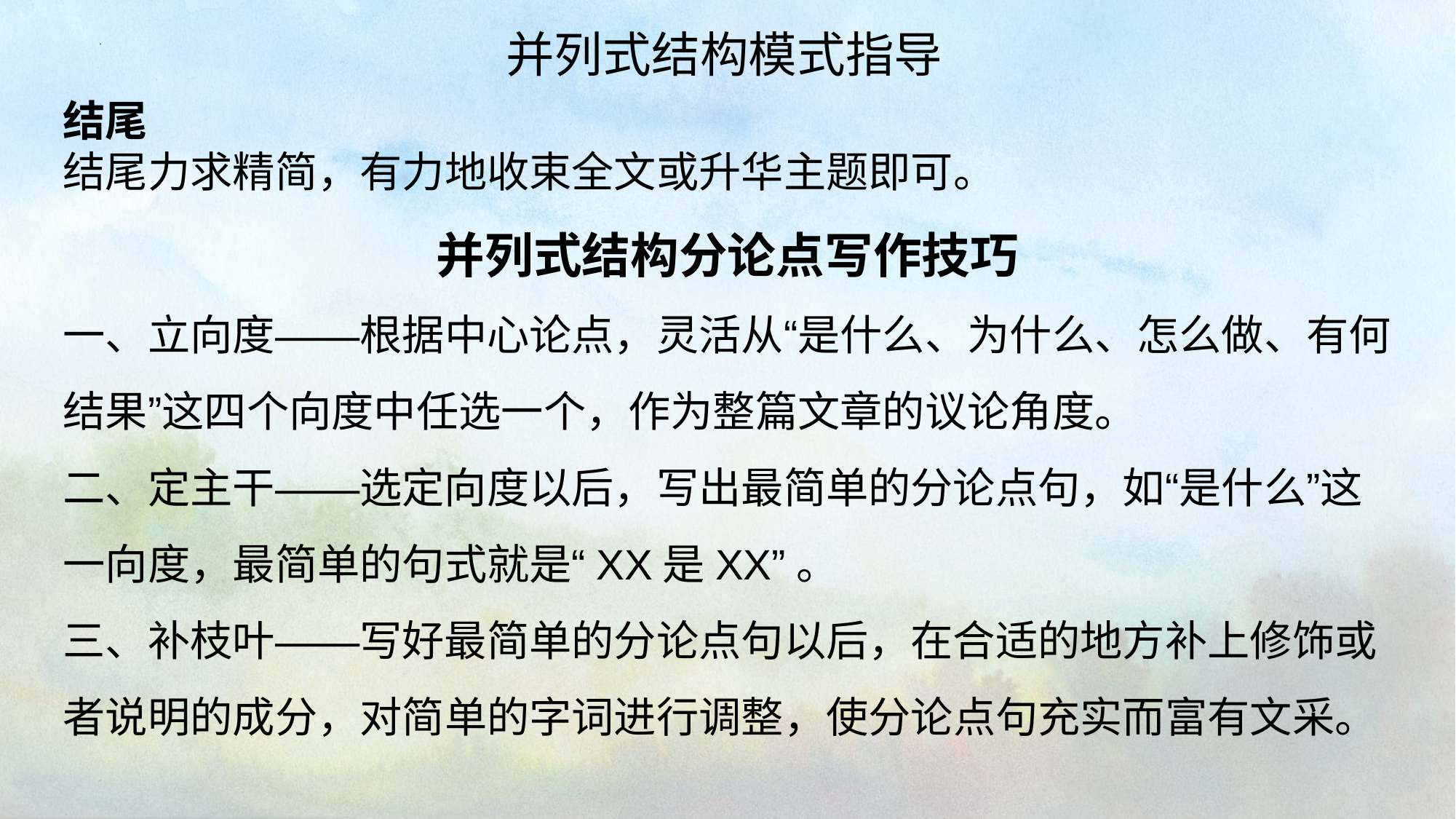

并列式结构模式指导
结尾
结尾力求精简，有力地收束全文或升华主题即可。
并列式结构分论点写作技巧
一、立向度——根据中心论点，灵活从“是什么、为什么、怎么做、有何结果”这四个向度中任选一个，作为整篇文章的议论角度。
二、定主干——选定向度以后，写出最简单的分论点句，如“是什么”这一向度，最简单的句式就是“XX是XX”。
三、补枝叶——写好最简单的分论点句以后，在合适的地方补上修饰或者说明的成分，对简单的字词进行调整，使分论点句充实而富有文采。